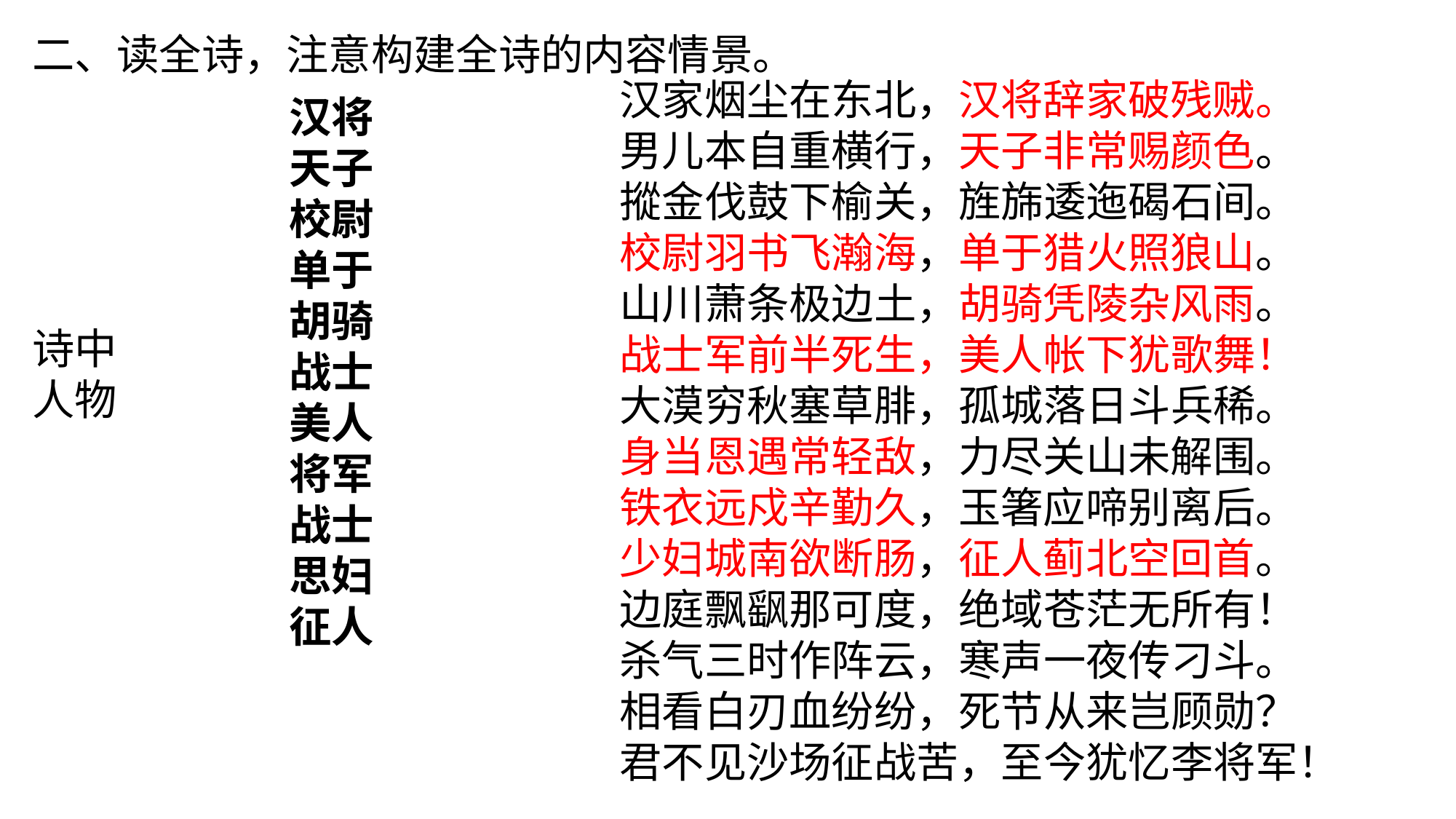

二、读全诗，注意构建全诗的内容情景。

汉家烟尘在东北，汉将辞家破残贼。
男儿本自重横行，天子非常赐颜色。
摐金伐鼓下榆关，旌旆逶迤碣石间。
校尉羽书飞瀚海，单于猎火照狼山。
山川萧条极边土，胡骑凭陵杂风雨。
战士军前半死生，美人帐下犹歌舞！
大漠穷秋塞草腓，孤城落日斗兵稀。
身当恩遇常轻敌，力尽关山未解围。
铁衣远戍辛勤久，玉箸应啼别离后。
少妇城南欲断肠，征人蓟北空回首。
边庭飘飖那可度，绝域苍茫无所有！
杀气三时作阵云，寒声一夜传刁斗。
相看白刃血纷纷，死节从来岂顾勋？
君不见沙场征战苦，至今犹忆李将军！
汉将
天子
校尉
单于
胡骑
战士
美人
将军
战士
思妇
征人
诗中人物